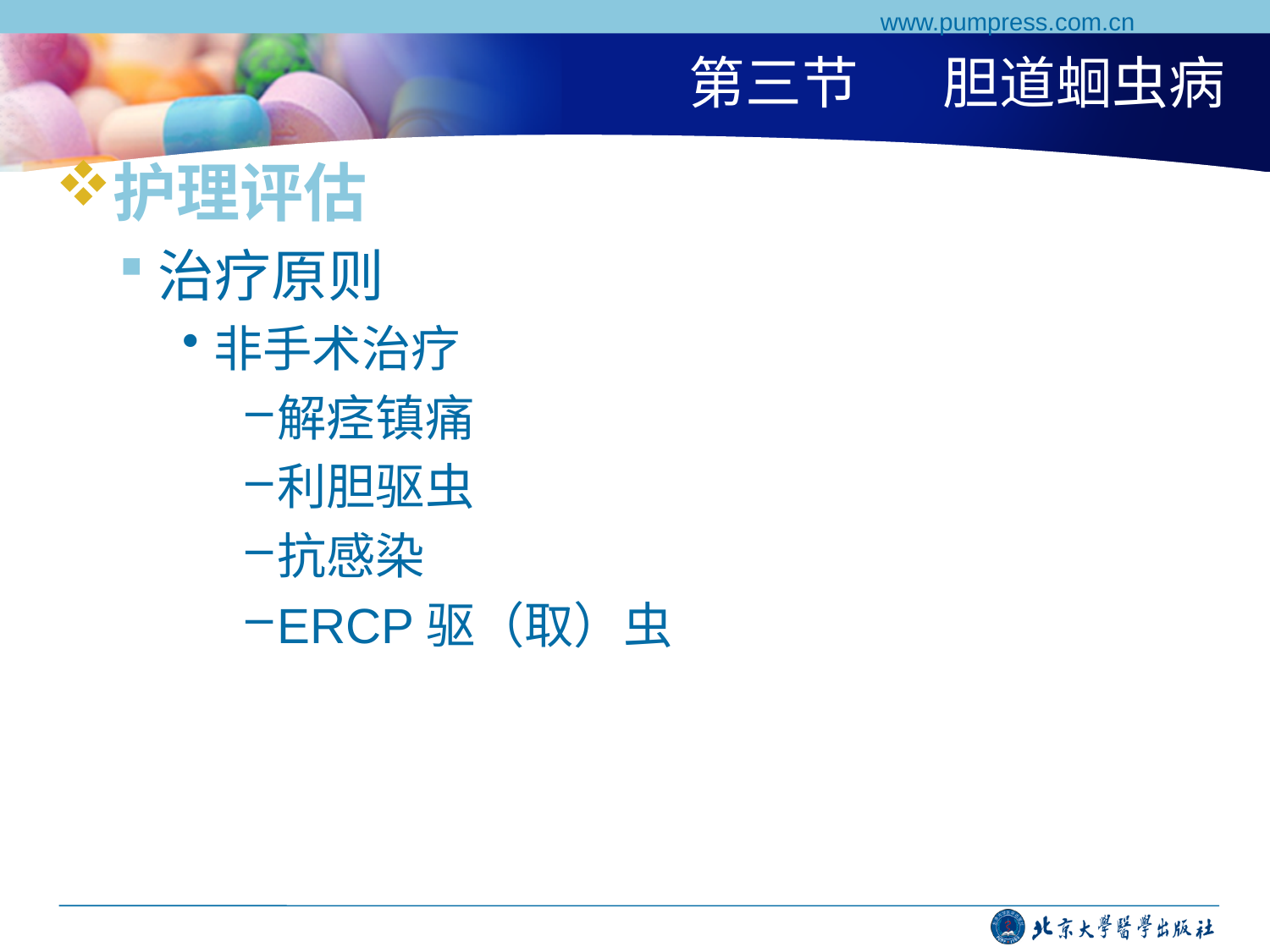

www.pumpress.com.cn
# 第三节	胆道蛔虫病
护理评估
治疗原则
非手术治疗
解痉镇痛
利胆驱虫
抗感染
ERCP驱（取）虫